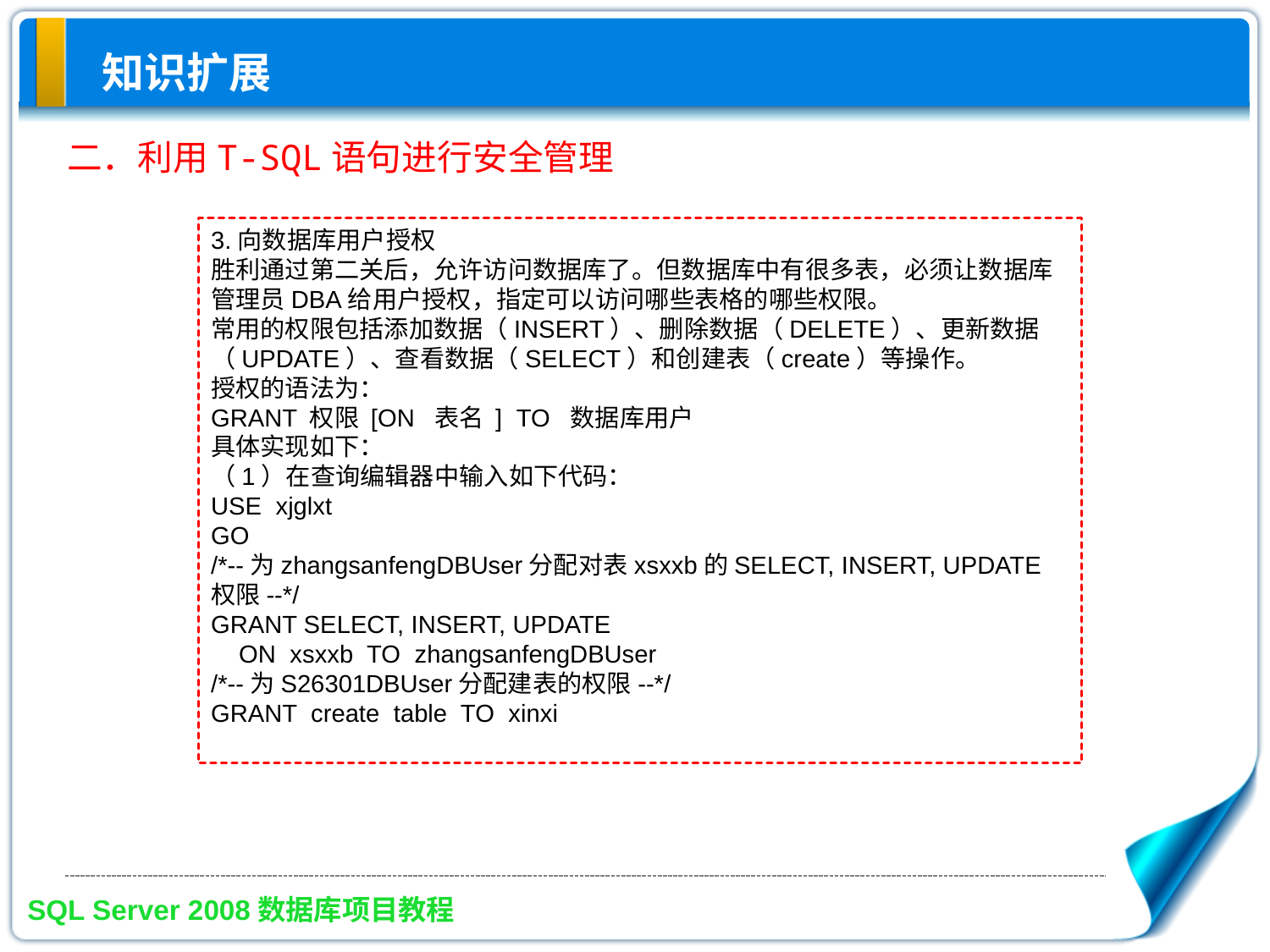

知识扩展
二．利用T-SQL语句进行安全管理
3.向数据库用户授权
胜利通过第二关后，允许访问数据库了。但数据库中有很多表，必须让数据库管理员DBA给用户授权，指定可以访问哪些表格的哪些权限。
常用的权限包括添加数据（INSERT）、删除数据（DELETE）、更新数据（UPDATE）、查看数据（SELECT）和创建表（create）等操作。
授权的语法为：
GRANT 权限 [ON  表名 ]  TO  数据库用户
具体实现如下：
（1）在查询编辑器中输入如下代码：
USE  xjglxt
GO
/*--为zhangsanfengDBUser分配对表xsxxb的SELECT, INSERT, UPDATE权限--*/
GRANT SELECT, INSERT, UPDATE
    ON  xsxxb  TO  zhangsanfengDBUser
/*--为S26301DBUser分配建表的权限--*/
GRANT  create  table  TO  xinxi